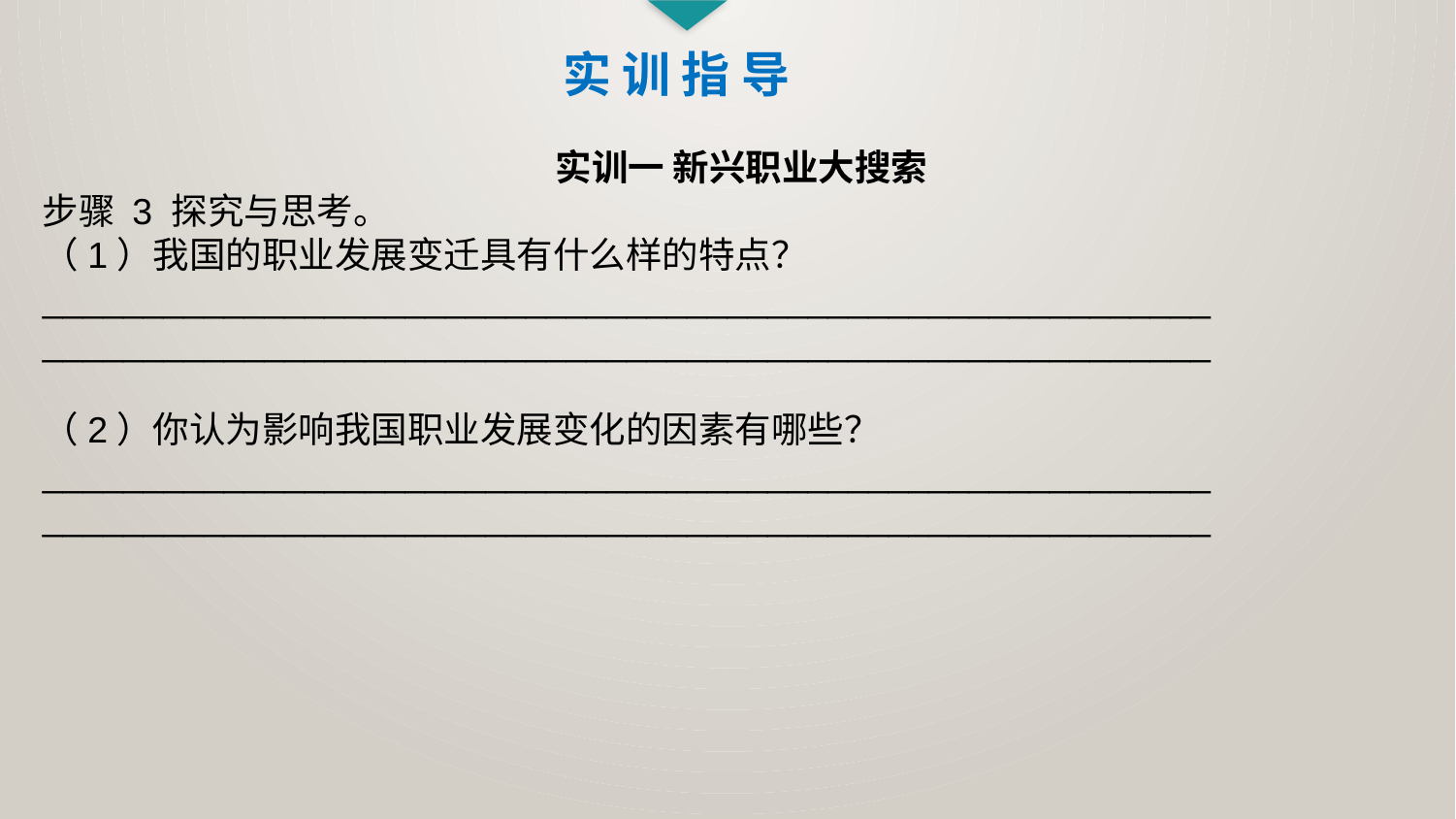

实 训 指 导
实训一 新兴职业大搜索
步骤 3 探究与思考。
（1）我国的职业发展变迁具有什么样的特点？
__________________________________________________________ __________________________________________________________

（2）你认为影响我国职业发展变化的因素有哪些？
__________________________________________________________ __________________________________________________________

85